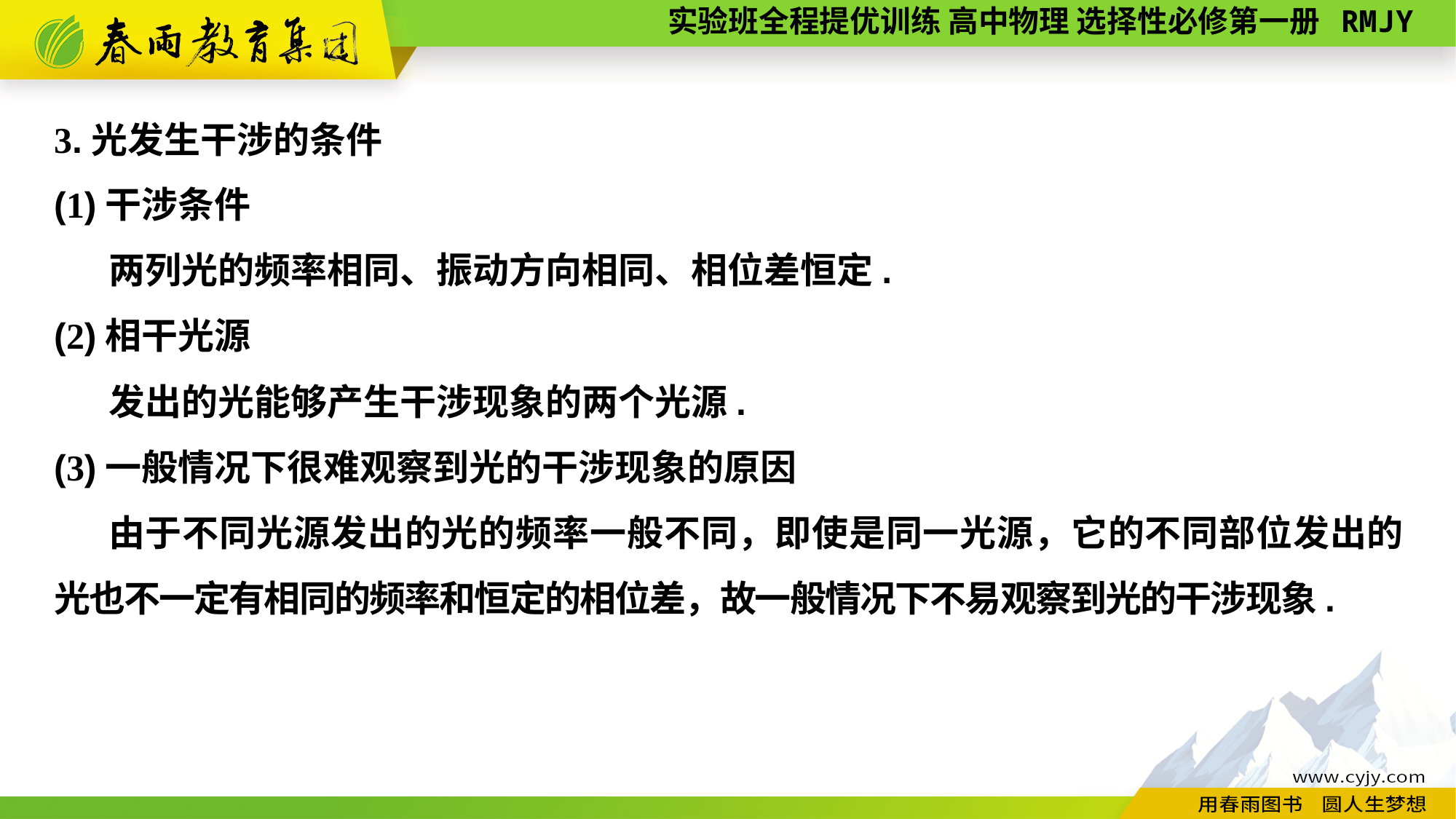

3.光发生干涉的条件
(1)干涉条件
两列光的频率相同、振动方向相同、相位差恒定.
(2)相干光源
发出的光能够产生干涉现象的两个光源.
(3)一般情况下很难观察到光的干涉现象的原因
由于不同光源发出的光的频率一般不同，即使是同一光源，它的不同部位发出的光也不一定有相同的频率和恒定的相位差，故一般情况下不易观察到光的干涉现象.